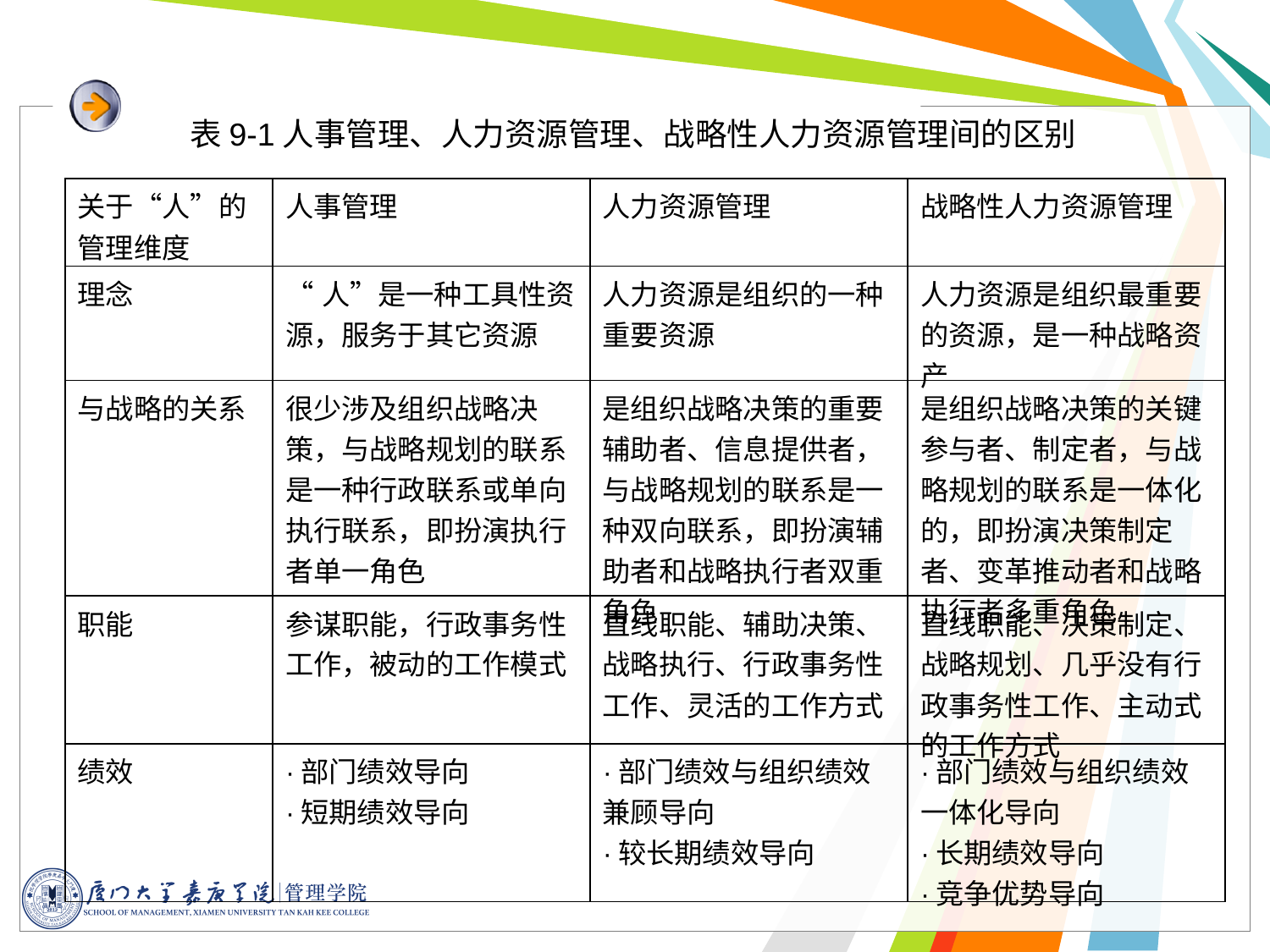

表9-1人事管理、人力资源管理、战略性人力资源管理间的区别
| 关于“人”的管理维度 | 人事管理 | 人力资源管理 | 战略性人力资源管理 |
| --- | --- | --- | --- |
| 理念 | “人”是一种工具性资源，服务于其它资源 | 人力资源是组织的一种重要资源 | 人力资源是组织最重要的资源，是一种战略资产 |
| 与战略的关系 | 很少涉及组织战略决策，与战略规划的联系是一种行政联系或单向执行联系，即扮演执行者单一角色 | 是组织战略决策的重要辅助者、信息提供者，与战略规划的联系是一种双向联系，即扮演辅助者和战略执行者双重角色 | 是组织战略决策的关键参与者、制定者，与战略规划的联系是一体化的，即扮演决策制定者、变革推动者和战略执行者多重角色 |
| 职能 | 参谋职能，行政事务性工作，被动的工作模式 | 直线职能、辅助决策、战略执行、行政事务性工作、灵活的工作方式 | 直线职能、决策制定、战略规划、几乎没有行政事务性工作、主动式的工作方式 |
| 绩效 | ·部门绩效导向 ·短期绩效导向 | ·部门绩效与组织绩效兼顾导向 ·较长期绩效导向 | ·部门绩效与组织绩效一体化导向 ·长期绩效导向 ·竞争优势导向 |